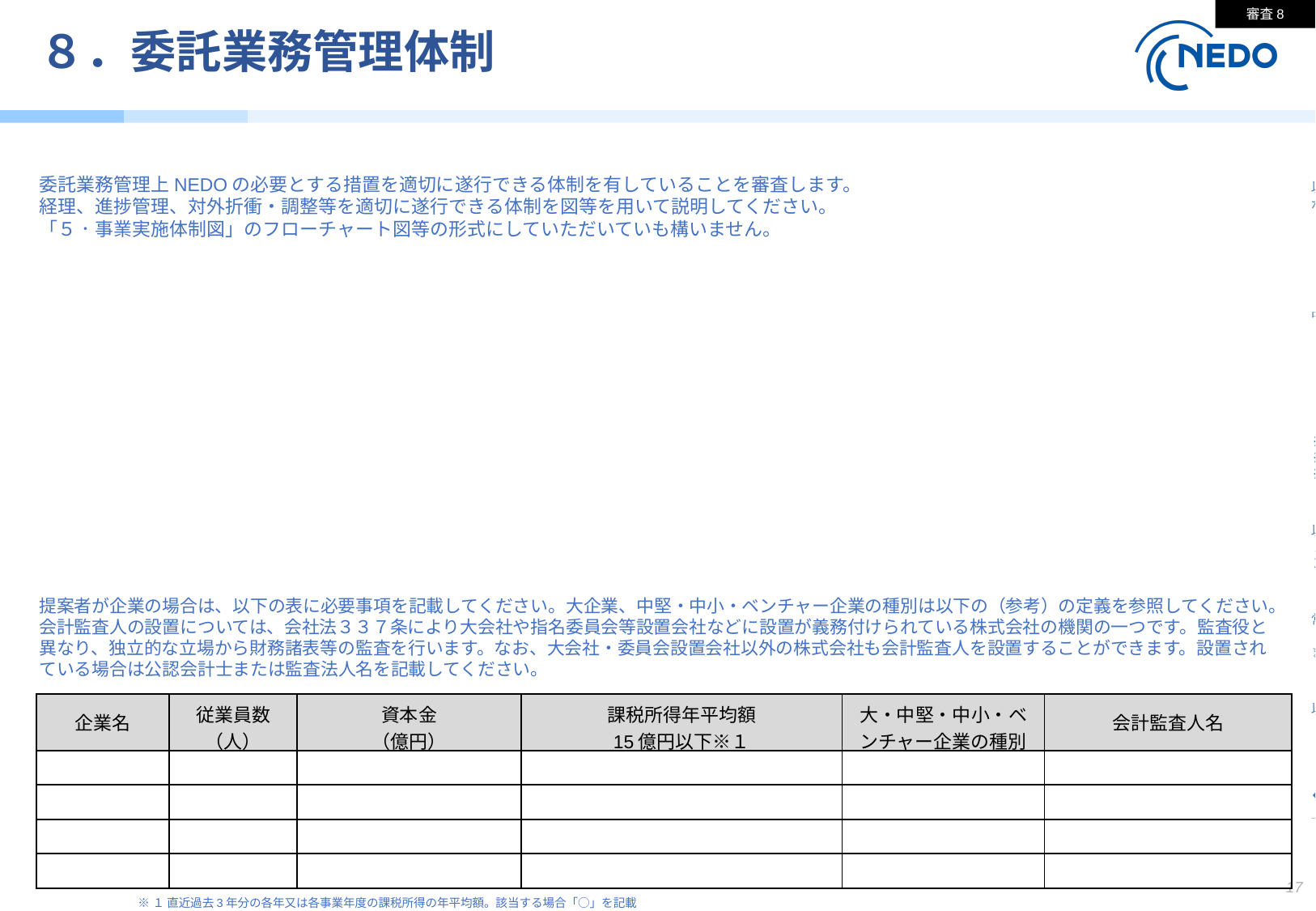

審査8
# ８．委託業務管理体制
【ご参考】中堅・中小・ベンチャー企業の定義
以下の（ア）（イ）（ウ）又は（エ）のいずれかに該当する企業等であって、大企業等の出資比率が一定比率を超えず（注）、
かつ、直近過去3年分の各年又は書く事業年度の課税所得の年平均額が15億を超えないものをいいます。
　　（注）次の企業は、大企業等の出資比率が一定比率を超えているものとします。
　　　　・発行済株式の総数又は出資の総額の2分の1以上が同一の大企業の所有に属している企業
　　　　・発行済株式の総数又は出資の総額の3分の2以上が、複数の大企業の所有に属している企業
　　　　・資本金又は出資金が5億円以上の法人に直接又は間接に100%の株式を保有されている企業

（ア）「中小企業」としての企業
中小企業基本法第2条（中小企業者の範囲及び用語の定義）を準用し、次表に示す「資本金基準」又は「従業員基準」のいずれかの基準を満たす企業です。

※1　業種分類は「日本標準産業分類」の規定に基づきます。
※2　「資本金の額又は出資の総額」をいいます。
※3　「常用使用する従業員の数」をいい、家族従業員、臨時の使用人、法人の役員、事業主は含みません。また、他社への出向者は従業員に含みます。

（イ）「中小企業者」としての組合等
以下のいずれかに該当する組み合等をいいます。
１.　技術研究組合であって、その直接または間接の構成員の3分の2以上が（ア）の表の「中小企業者」としての企業又は企業組合もしくは協業組合
２.　特許法施行令10条第2号ロに該当する事業協同組合等（事業協同組合、事業協同小組合、共同組合連合会、企業組合、協業組合、商工組合及び商工組合連合会）

（ウ）「中堅企業」としての企業
常用使用する従業員の数（注）が2,000人以下の企業であって、中小企業を除いたものをいいます。
（注）常用使用する従業員には、家族従業員、臨時の使用人、法人の役員、事業主は含みません。
また、他社への出向者は従業員に含みます。

（エ）研究開発型ベンチャー
以下の条件をすべて満たす企業をいいます。
・試験研究費等が売上高の3%以上又は研究者が2人以上かつ全従業員数の10%以上であること。
・未利用技術等、研究開発成果が事業化されていない技術を利用した実用化開発を行うこと。
・申請時に上記要件を満たす根拠を提示すること。

♦大企業の定義
上記の（ア）から（エ）のいずれにも属さない企業であって事業を営むものをいいます。ただし、以下に該当する者については、大企業として取り扱わないものとします。
・中小企業投資育成株式会社法に規定する中小企業投資育成株式会社
・廃止前の中小企業の創造的事業活動の促進に関する臨時措置法に規定する指定支援機関（ベンチャー財団）と基本約定書を締結した者（特定ベンチャーキャピタル）
・投資事業有限責任組合契約に関する法律に規定する投資事業有限責任組合
委託業務管理上NEDOの必要とする措置を適切に遂行できる体制を有していることを審査します。
経理、進捗管理、対外折衝・調整等を適切に遂行できる体制を図等を用いて説明してください。
「５．事業実施体制図」のフローチャート図等の形式にしていただいていも構いません。
| 主たる事業として営んでいる業種※1 | 資本金基準※2 | 従業員基準※3 |
| --- | --- | --- |
| 製造業、建設業、運輸業及びその他の業種（下記以外） | 3億円以下 | 300人以下 |
| 卸売業 | 1億円以下 | 100人以下 |
| サービス業 | 5千万円以下 | 100人以下 |
| 小売業 | 5千万円以下 | 50人以下 |
提案者が企業の場合は、以下の表に必要事項を記載してください。大企業、中堅・中小・ベンチャー企業の種別は以下の（参考）の定義を参照してください。会計監査人の設置については、会社法３３７条により大会社や指名委員会等設置会社などに設置が義務付けられている株式会社の機関の一つです。監査役と異なり、独立的な立場から財務諸表等の監査を行います。なお、大会社・委員会設置会社以外の株式会社も会計監査人を設置することができます。設置されている場合は公認会計士または監査法人名を記載してください。
| 企業名 | 従業員数 （人） | 資本金 （億円） | 課税所得年平均額 15億円以下※１ | 大・中堅・中小・ベンチャー企業の種別 | 会計監査人名 |
| --- | --- | --- | --- | --- | --- |
|  |  |  |  |  |  |
|  |  |  |  |  |  |
|  |  |  |  |  |  |
|  |  |  |  |  |  |
17
※１ 直近過去3年分の各年又は各事業年度の課税所得の年平均額。該当する場合「○」を記載